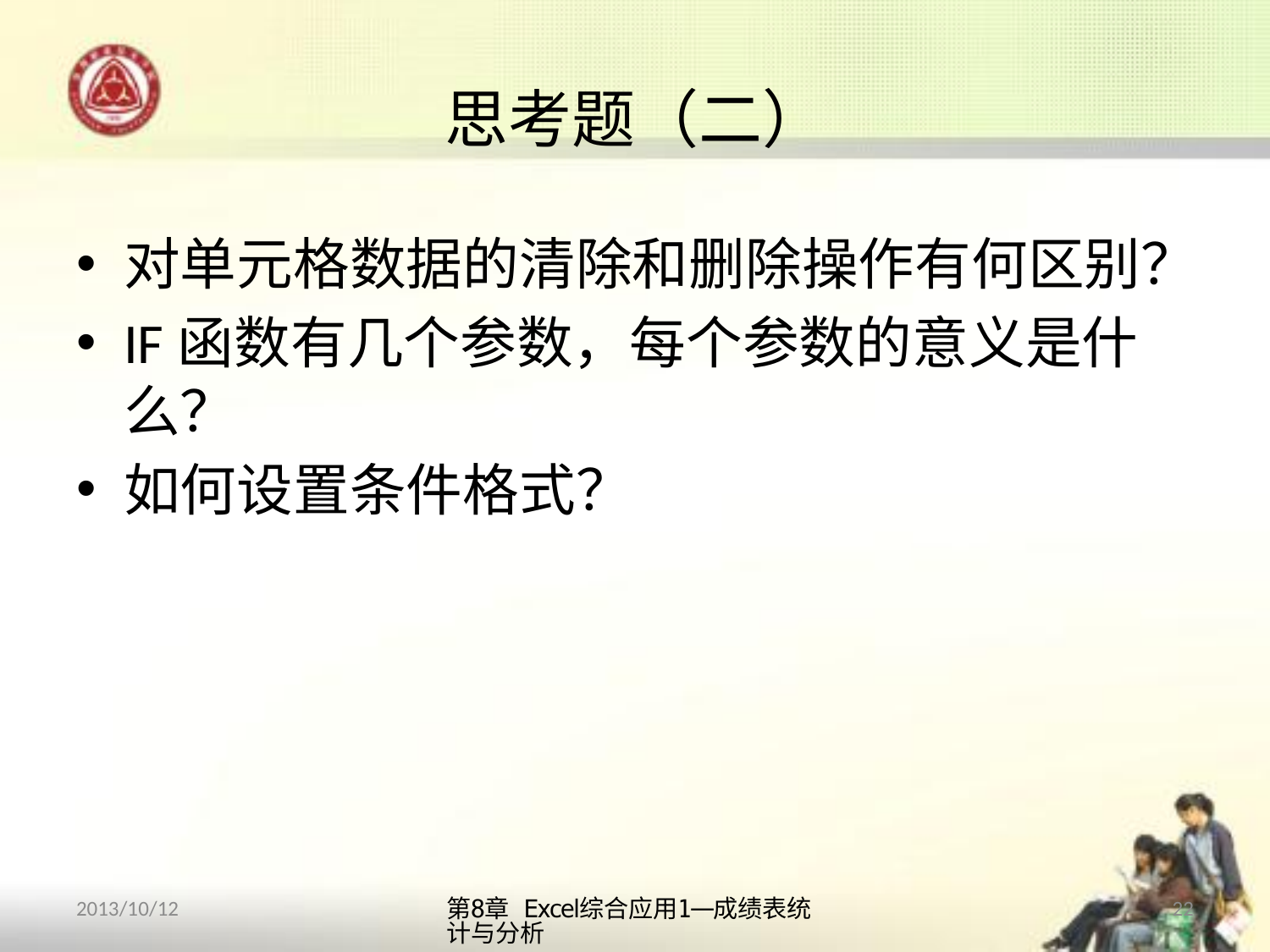

# 思考题（二）
对单元格数据的清除和删除操作有何区别？
IF函数有几个参数，每个参数的意义是什么？
如何设置条件格式？
第8章  Excel综合应用1—成绩表统计与分析
22
2013/10/12